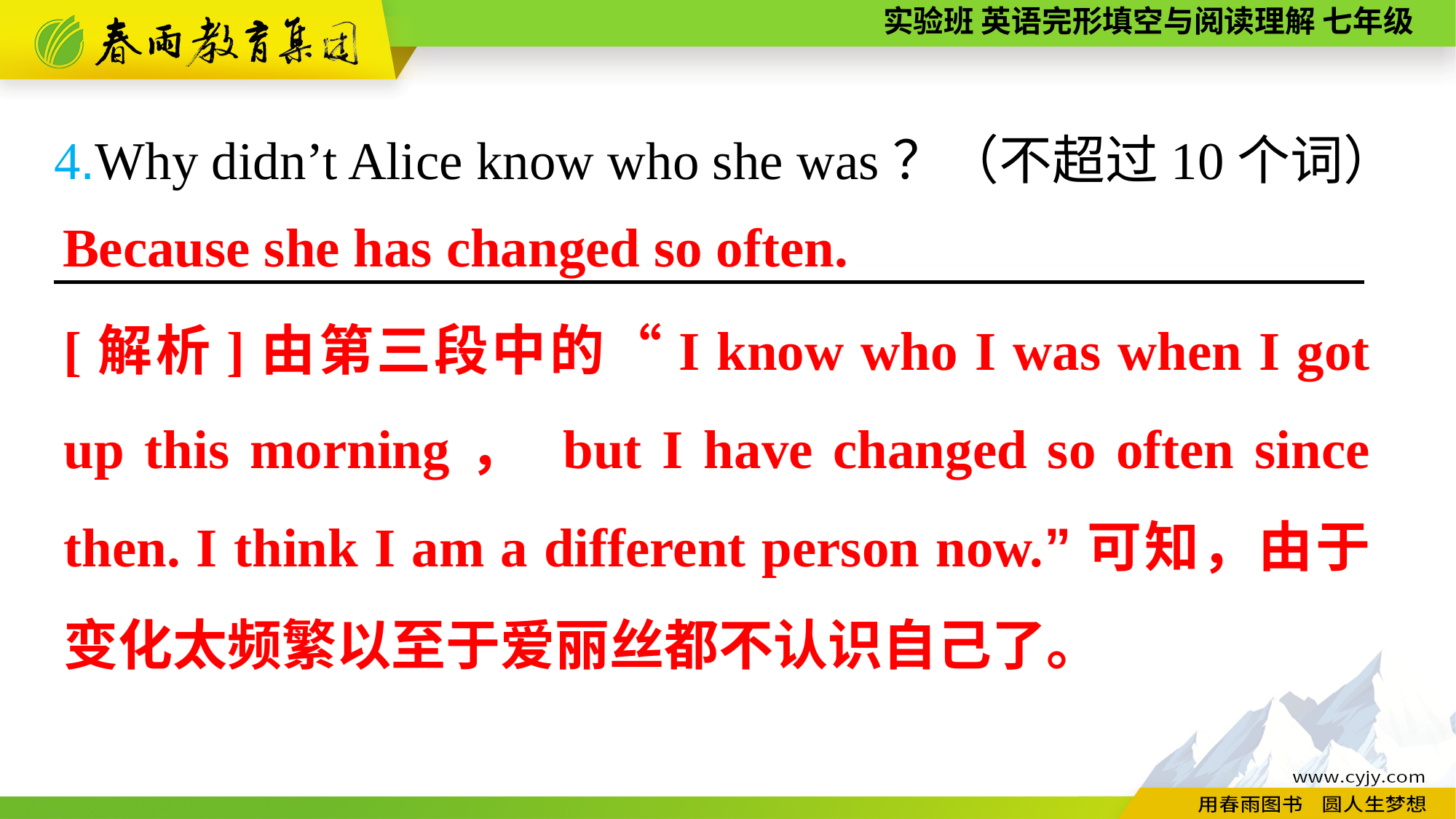

4.Why didn’t Alice know who she was？（不超过10个词）
————————————————————————
Because she has changed so often.
[解析]由第三段中的“I know who I was when I got up this morning， but I have changed so often since then. I think I am a different person now.”可知，由于变化太频繁以至于爱丽丝都不认识自己了。